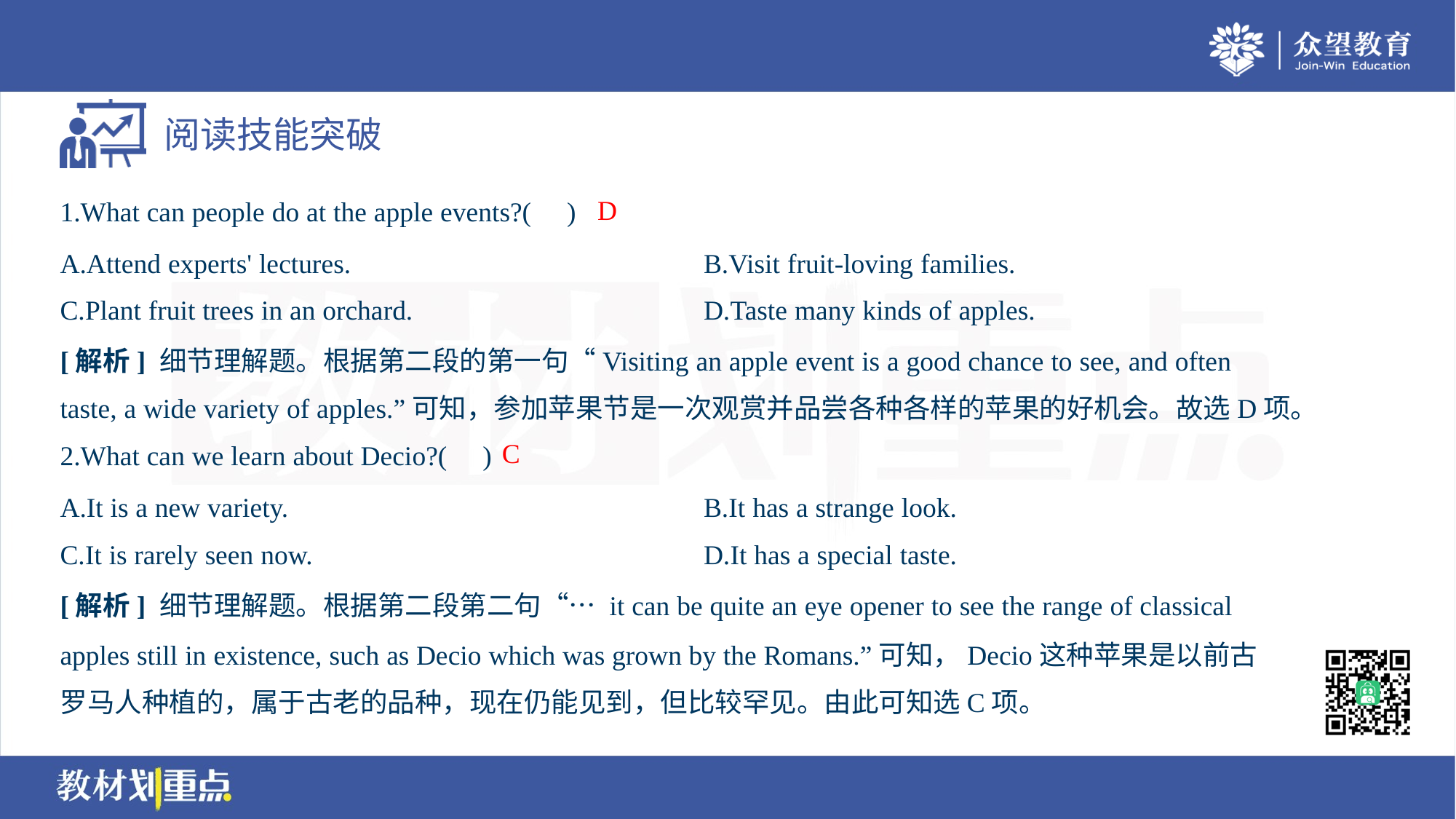

D
1.What can people do at the apple events?(     )
A.Attend experts' lectures.	B.Visit fruit-loving families.
C.Plant fruit trees in an orchard.	D.Taste many kinds of apples.
[解析] 细节理解题。根据第二段的第一句“Visiting an apple event is a good chance to see, and often
taste, a wide variety of apples.”可知，参加苹果节是一次观赏并品尝各种各样的苹果的好机会。故选D项。
C
2.What can we learn about Decio?(     )
A.It is a new variety.	B.It has a strange look.
C.It is rarely seen now.	D.It has a special taste.
[解析] 细节理解题。根据第二段第二句“… it can be quite an eye opener to see the range of classical
apples still in existence, such as Decio which was grown by the Romans.”可知，Decio这种苹果是以前古
罗马人种植的，属于古老的品种，现在仍能见到，但比较罕见。由此可知选C项。